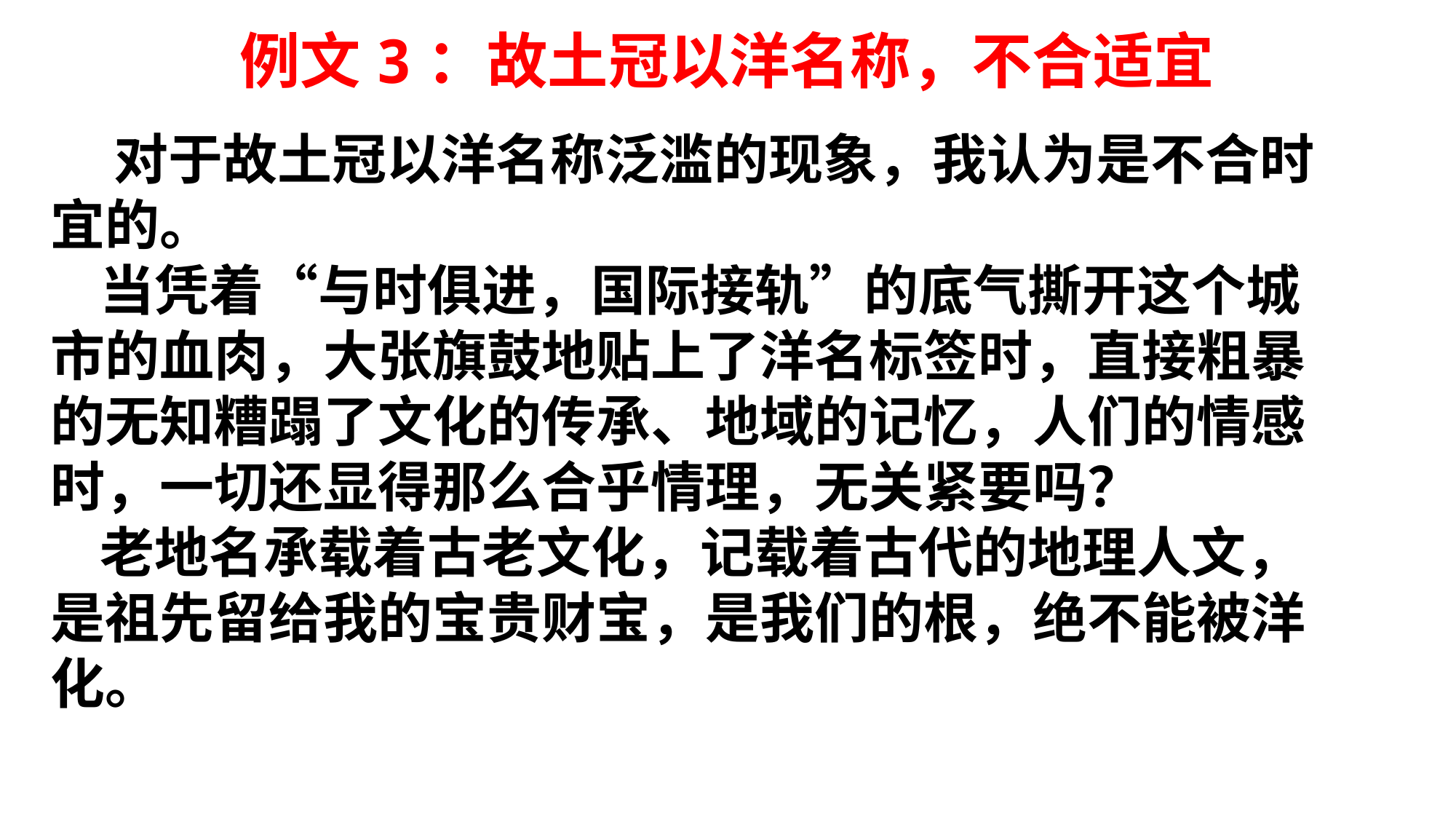

# 例文3：故土冠以洋名称，不合适宜
    对于故土冠以洋名称泛滥的现象，我认为是不合时宜的。
    当凭着“与时俱进，国际接轨”的底气撕开这个城市的血肉，大张旗鼓地贴上了洋名标签时，直接粗暴的无知糟蹋了文化的传承、地域的记忆，人们的情感时，一切还显得那么合乎情理，无关紧要吗？
    老地名承载着古老文化，记载着古代的地理人文，是祖先留给我的宝贵财宝，是我们的根，绝不能被洋化。